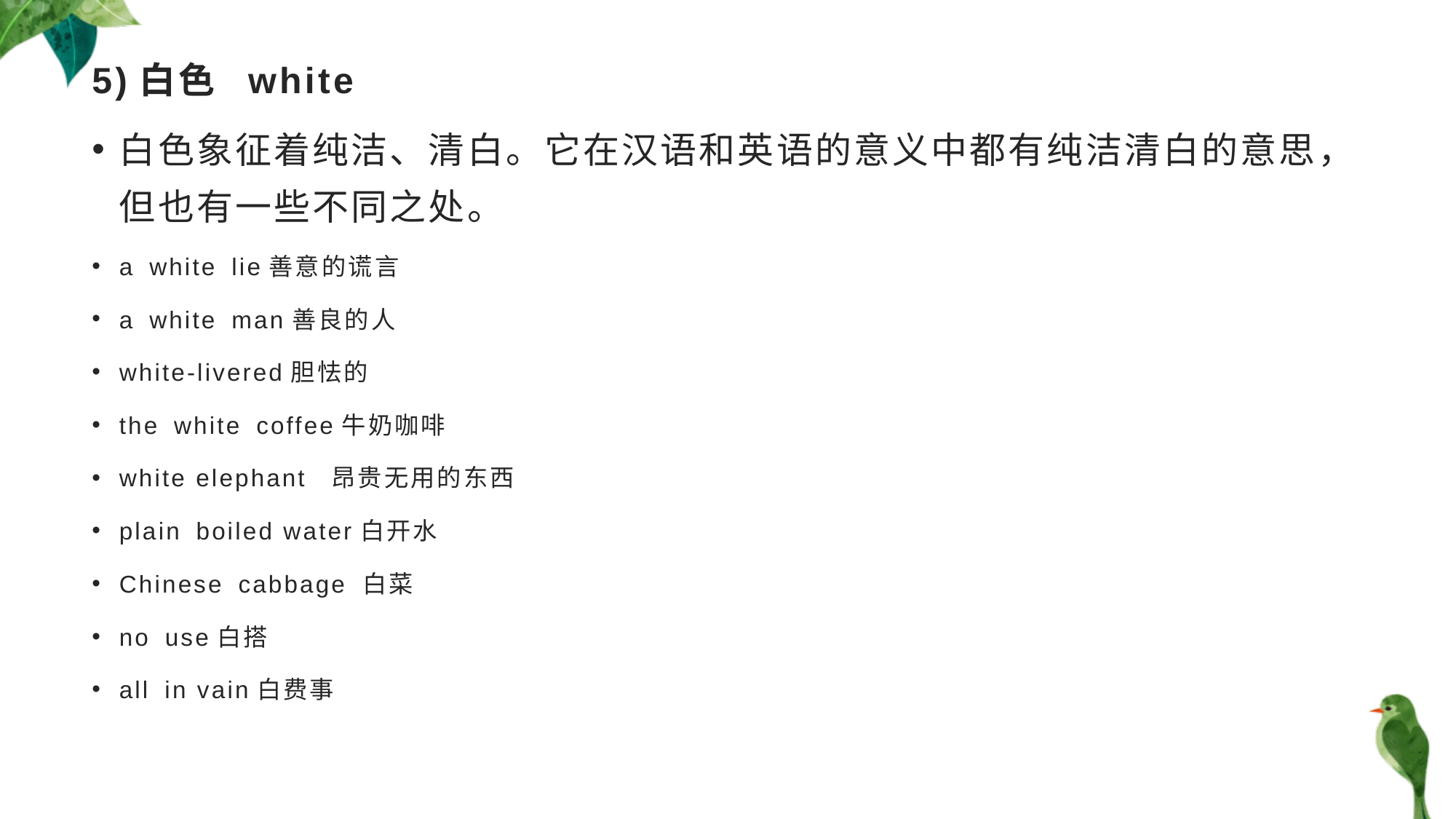

# 5)白色 white
白色象征着纯洁、清白。它在汉语和英语的意义中都有纯洁清白的意思，但也有一些不同之处。
a white lie善意的谎言
a white man善良的人
white-livered胆怯的
the white coffee牛奶咖啡
white elephant  昂贵无用的东西
plain boiled water白开水
Chinese cabbage 白菜
no use白搭
all in vain白费事